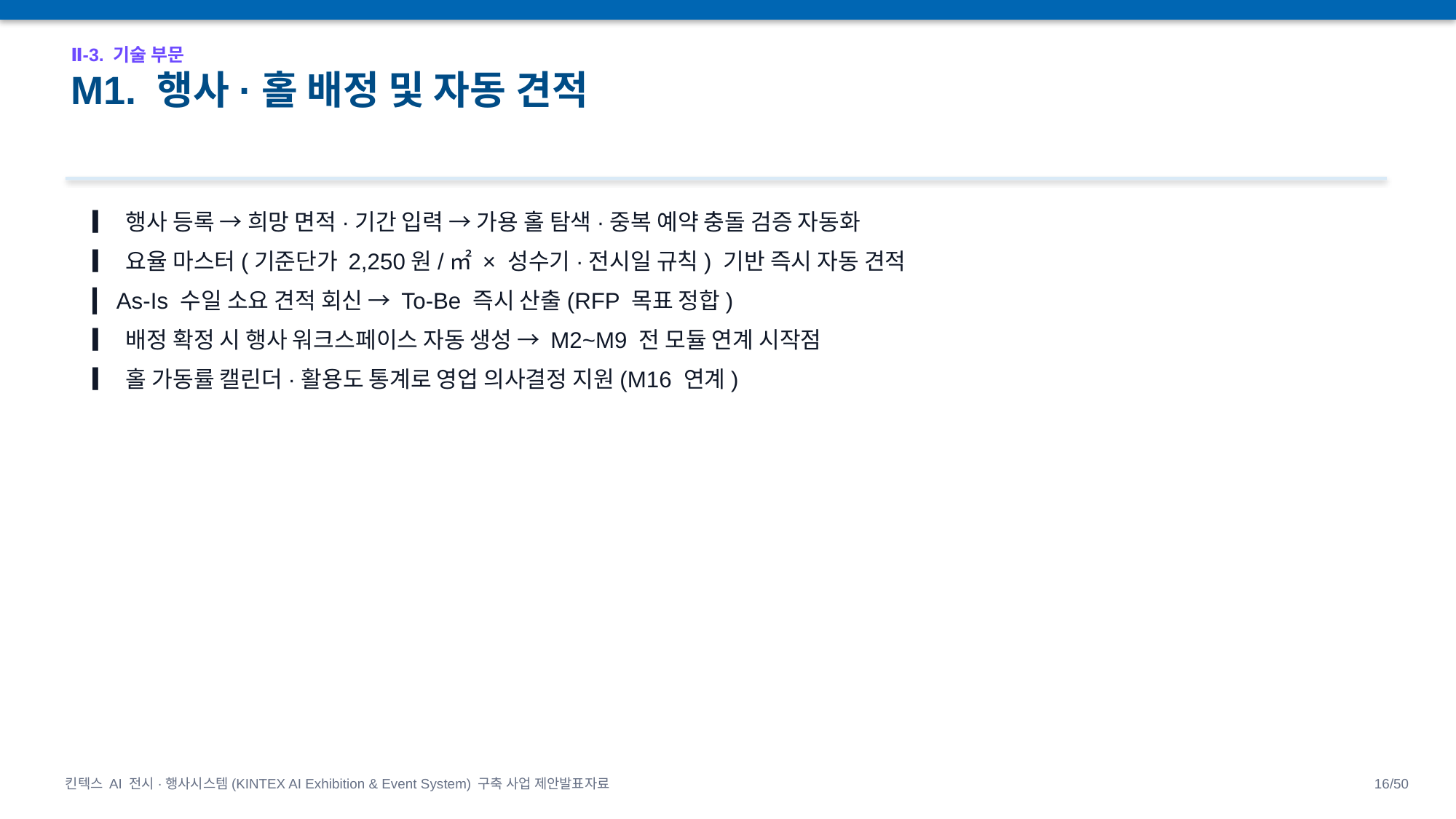

Ⅱ-3. 기술 부문
M1. 행사·홀 배정 및 자동 견적

▎ 행사 등록 → 희망 면적·기간 입력 → 가용 홀 탐색·중복 예약 충돌 검증 자동화
▎ 요율 마스터(기준단가 2,250원/㎡ × 성수기·전시일 규칙) 기반 즉시 자동 견적
▎ As-Is 수일 소요 견적 회신 → To-Be 즉시 산출(RFP 목표 정합)
▎ 배정 확정 시 행사 워크스페이스 자동 생성 → M2~M9 전 모듈 연계 시작점
▎ 홀 가동률 캘린더·활용도 통계로 영업 의사결정 지원(M16 연계)
킨텍스 AI 전시·행사시스템(KINTEX AI Exhibition & Event System) 구축 사업 제안발표자료
16/50